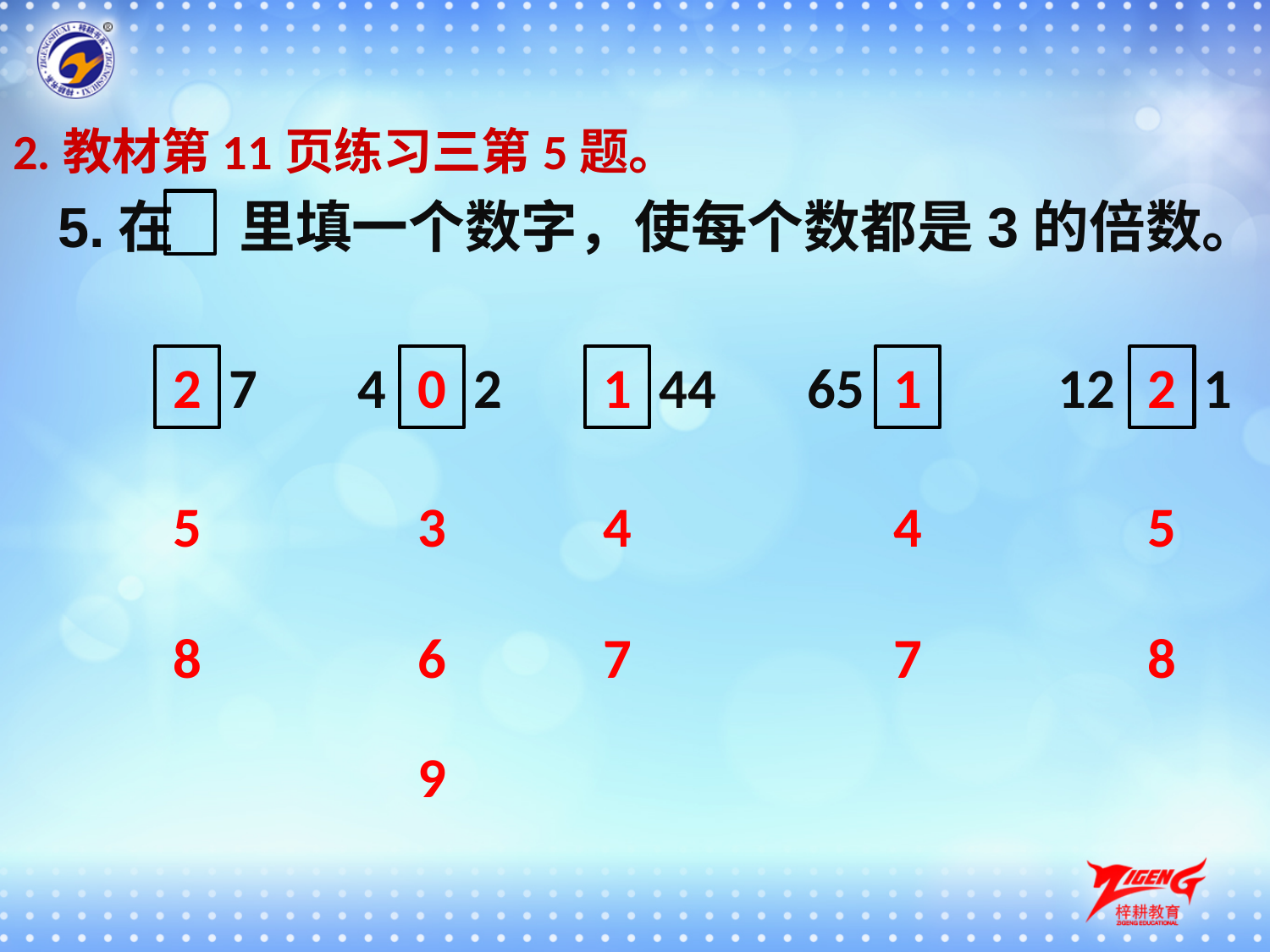

2.教材第11页练习三第5题。
5.在     里填一个数字，使每个数都是3的倍数。

2
7
4
0
2
1
44
1
12
2
1
65

5
3
4
4
5
8
6
7
7
8
9